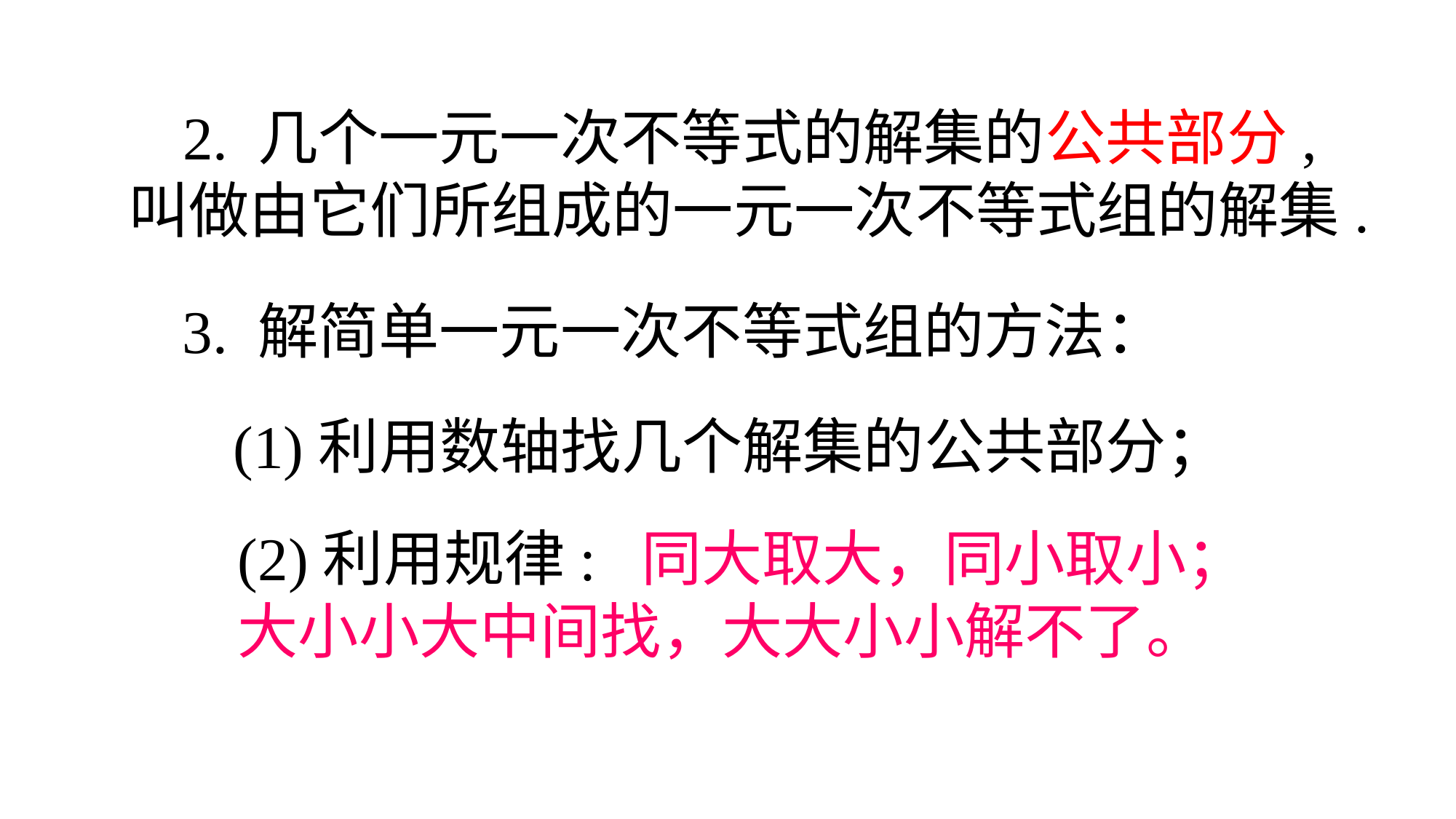

2. 几个一元一次不等式的解集的公共部分,叫做由它们所组成的一元一次不等式组的解集.
3. 解简单一元一次不等式组的方法：
(1)利用数轴找几个解集的公共部分；
(2)利用规律:  同大取大，同小取小；大小小大中间找，大大小小解不了。